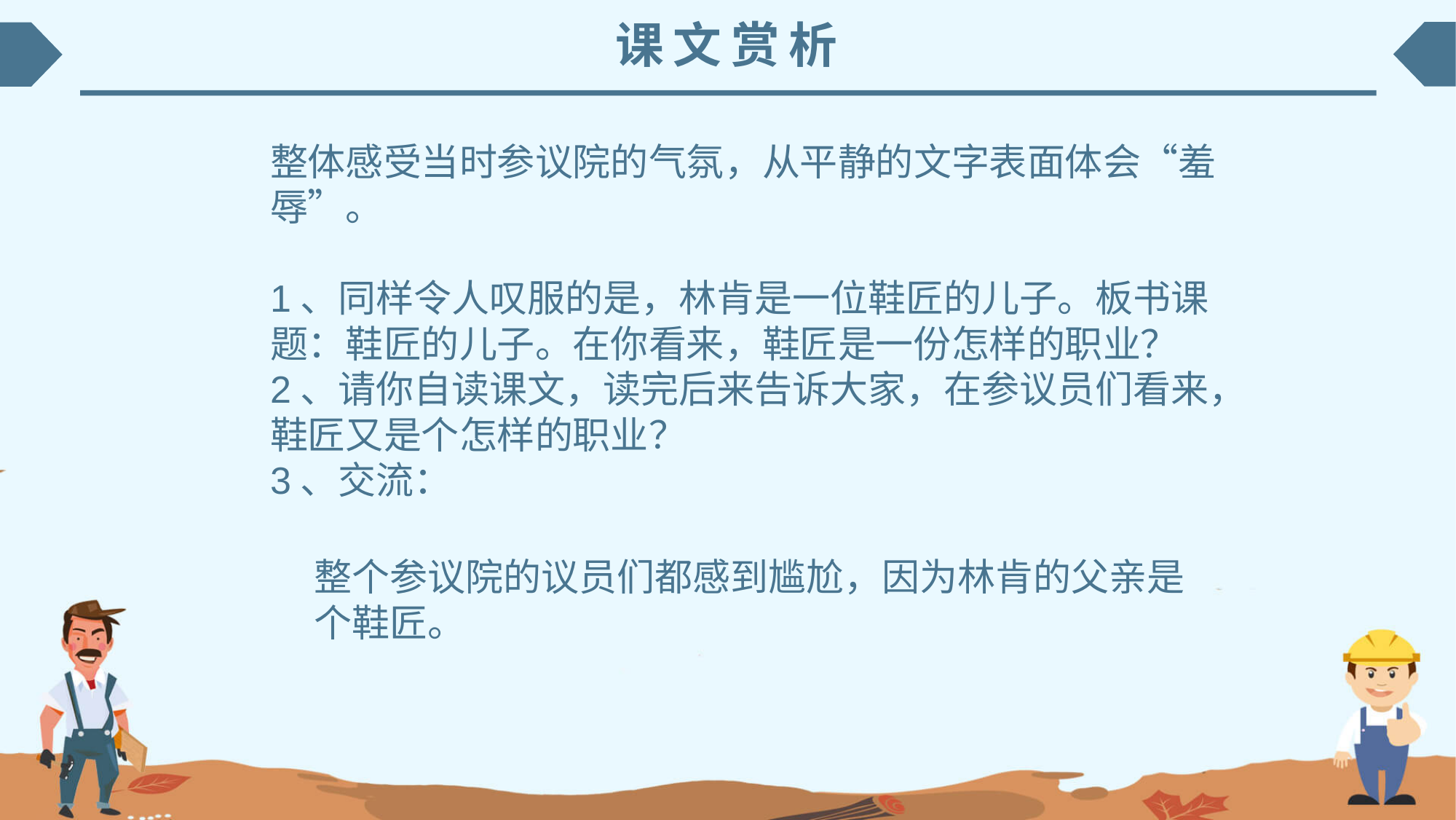

课文赏析

整体感受当时参议院的气氛，从平静的文字表面体会“羞辱”。

1、同样令人叹服的是，林肯是一位鞋匠的儿子。板书课题：鞋匠的儿子。在你看来，鞋匠是一份怎样的职业？
2、请你自读课文，读完后来告诉大家，在参议员们看来，鞋匠又是个怎样的职业？
3、交流：
整个参议院的议员们都感到尴尬，因为林肯的父亲是个鞋匠。